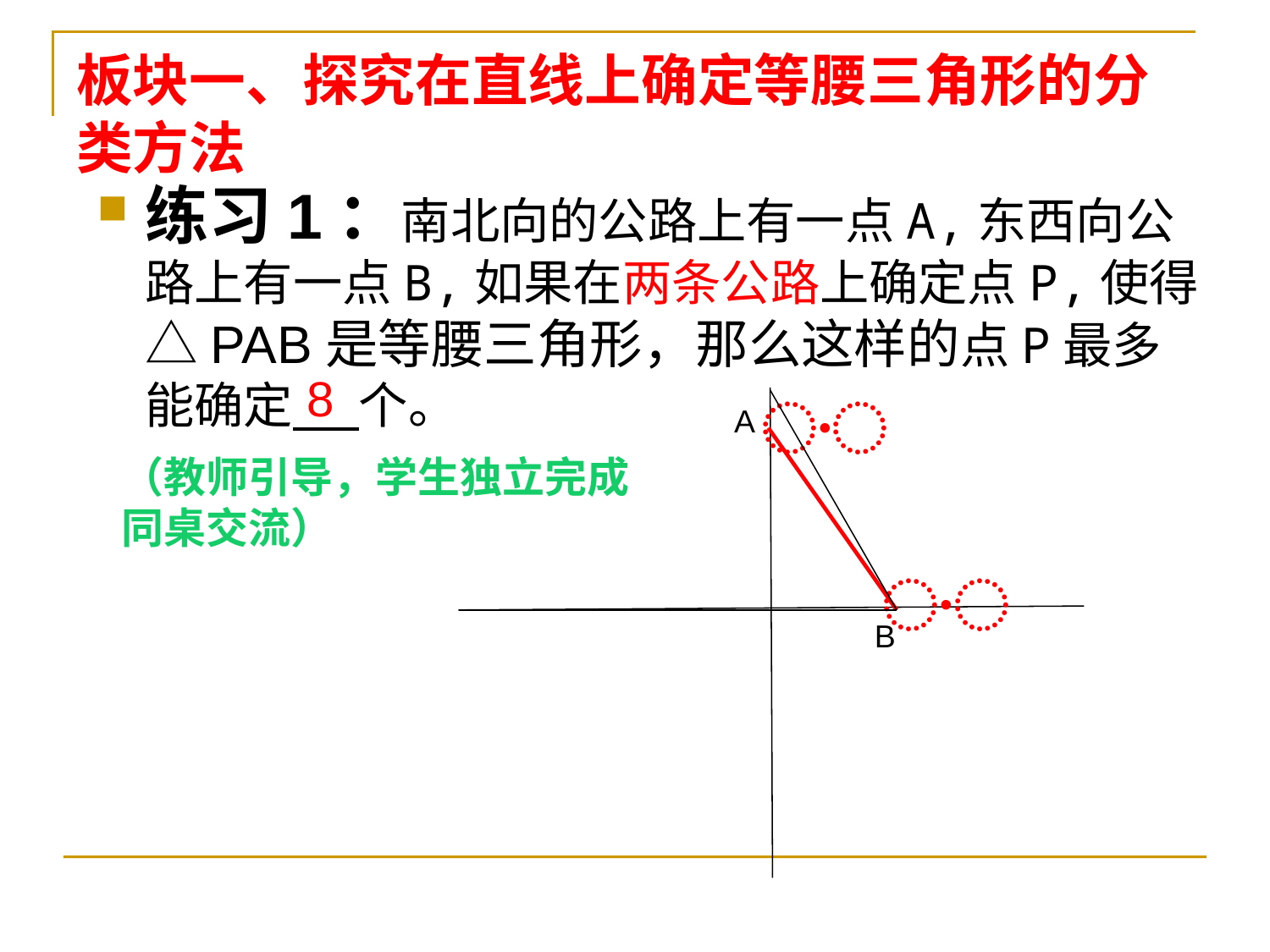

# 板块一、探究在直线上确定等腰三角形的分类方法

练习1：南北向的公路上有一点A,东西向公路上有一点B,如果在两条公路上确定点P,使得△PAB是等腰三角形，那么这样的点P最多能确定      个。

8
〮
A
（教师引导，学生独立完成
同桌交流）
〮
B